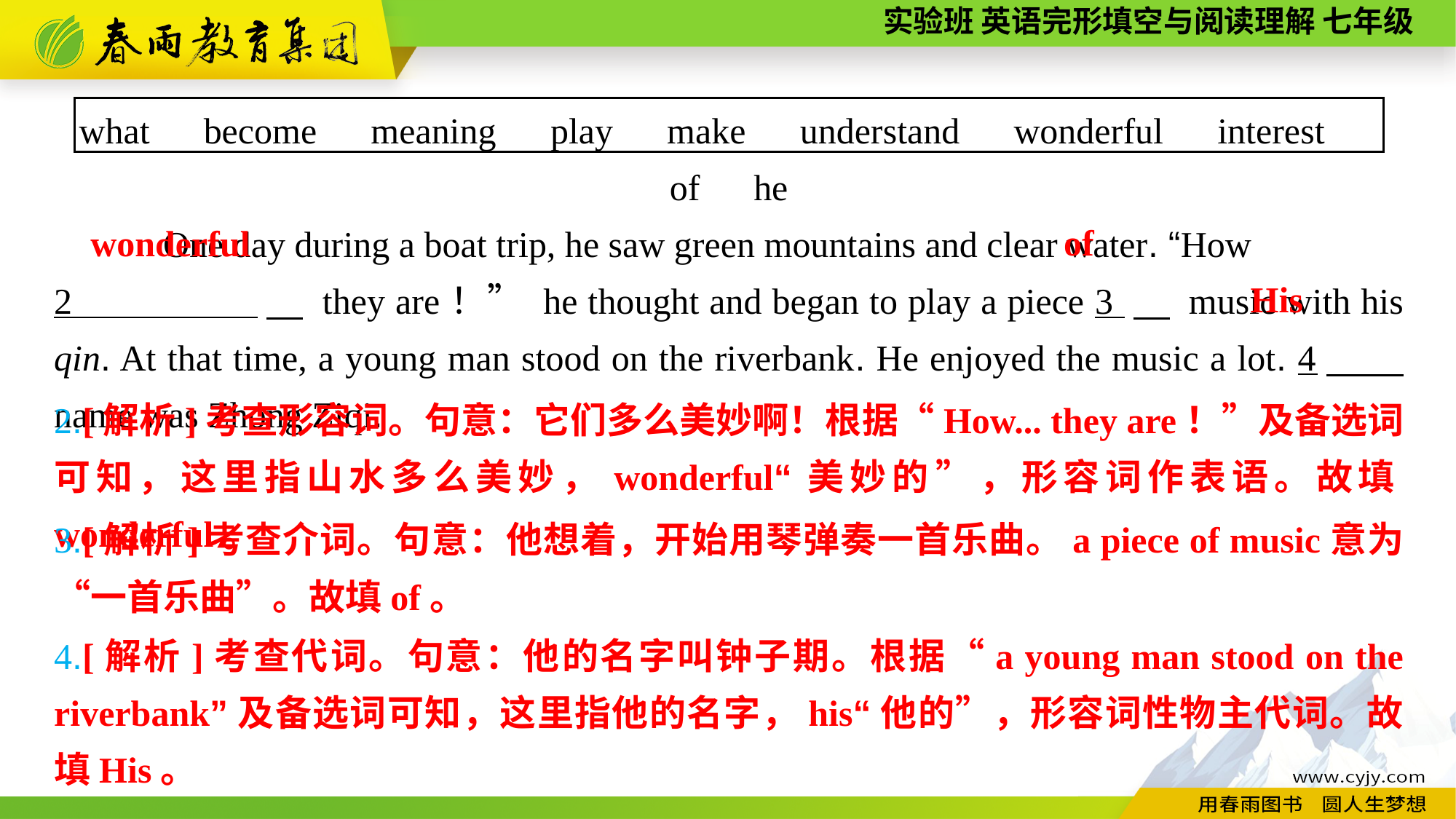

what　become　meaning　play　make　understand　wonderful　interest　of　he
One day during a boat trip, he saw green mountains and clear water. “How
2                  　 they are！” he thought and began to play a piece 3 　 music with his qin. At that time, a young man stood on the riverbank. He enjoyed the music a lot. 4　     name was Zhong Ziqi.

of
wonderful
His
2.[解析]考查形容词。句意：它们多么美妙啊！根据“How... they are！”及备选词可知，这里指山水多么美妙，wonderful“美妙的”，形容词作表语。故填wonderful。
3.[解析]考查介词。句意：他想着，开始用琴弹奏一首乐曲。a piece of music意为“一首乐曲”。故填of。
4.[解析]考查代词。句意：他的名字叫钟子期。根据“a young man stood on the riverbank”及备选词可知，这里指他的名字，his“他的”，形容词性物主代词。故填His。